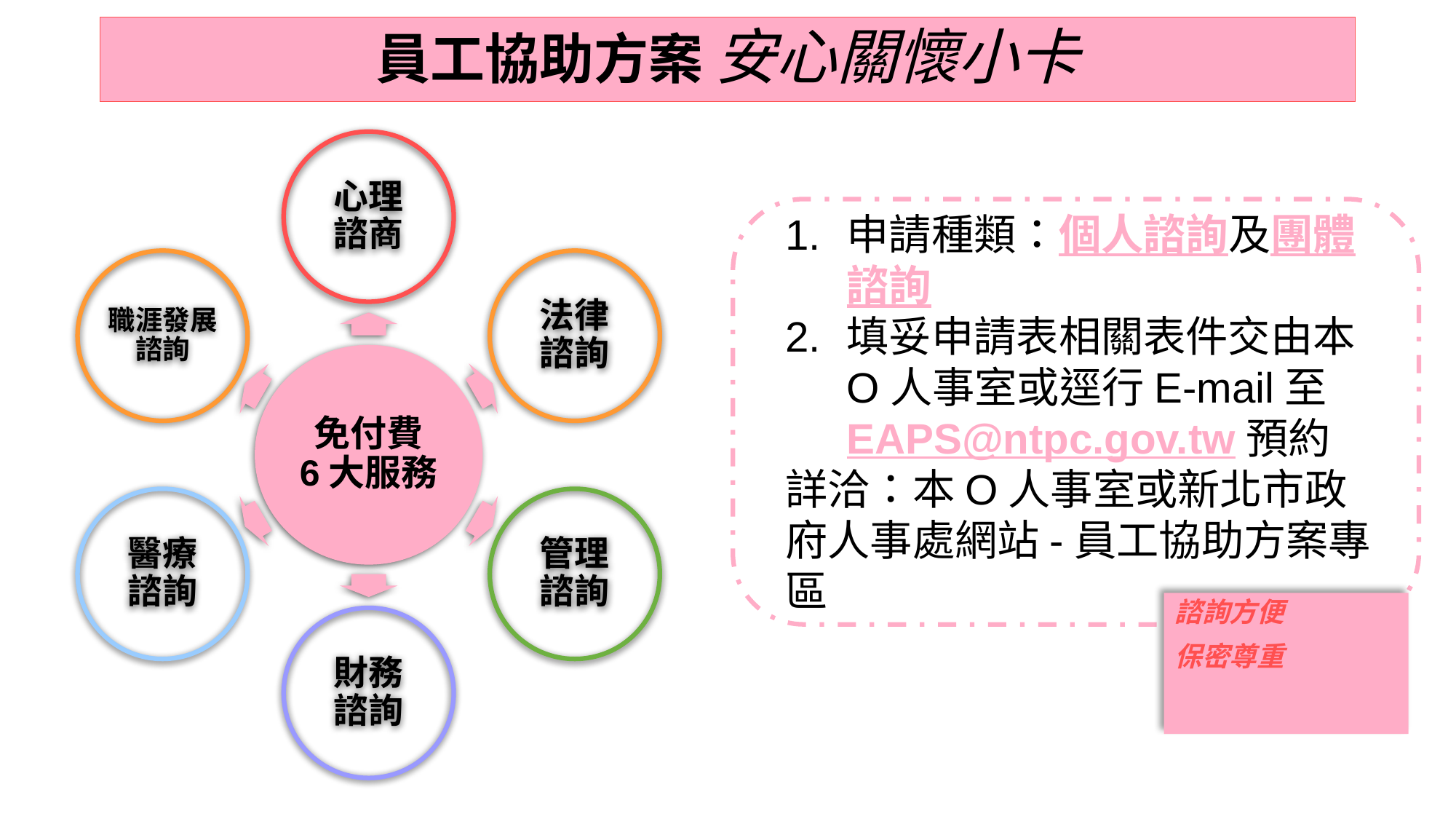

# 員工協助方案 安心關懷小卡
免付費
6大服務

心理
諮商

法律
諮詢

管理
諮詢

財務
諮詢

醫療
諮詢

職涯發展諮詢
申請種類：個人諮詢及團體諮詢
填妥申請表相關表件交由本O人事室或逕行E-mail至EAPS@ntpc.gov.tw預約
詳洽：本O人事室或新北市政府人事處網站-員工協助方案專區
諮詢方便
保密尊重